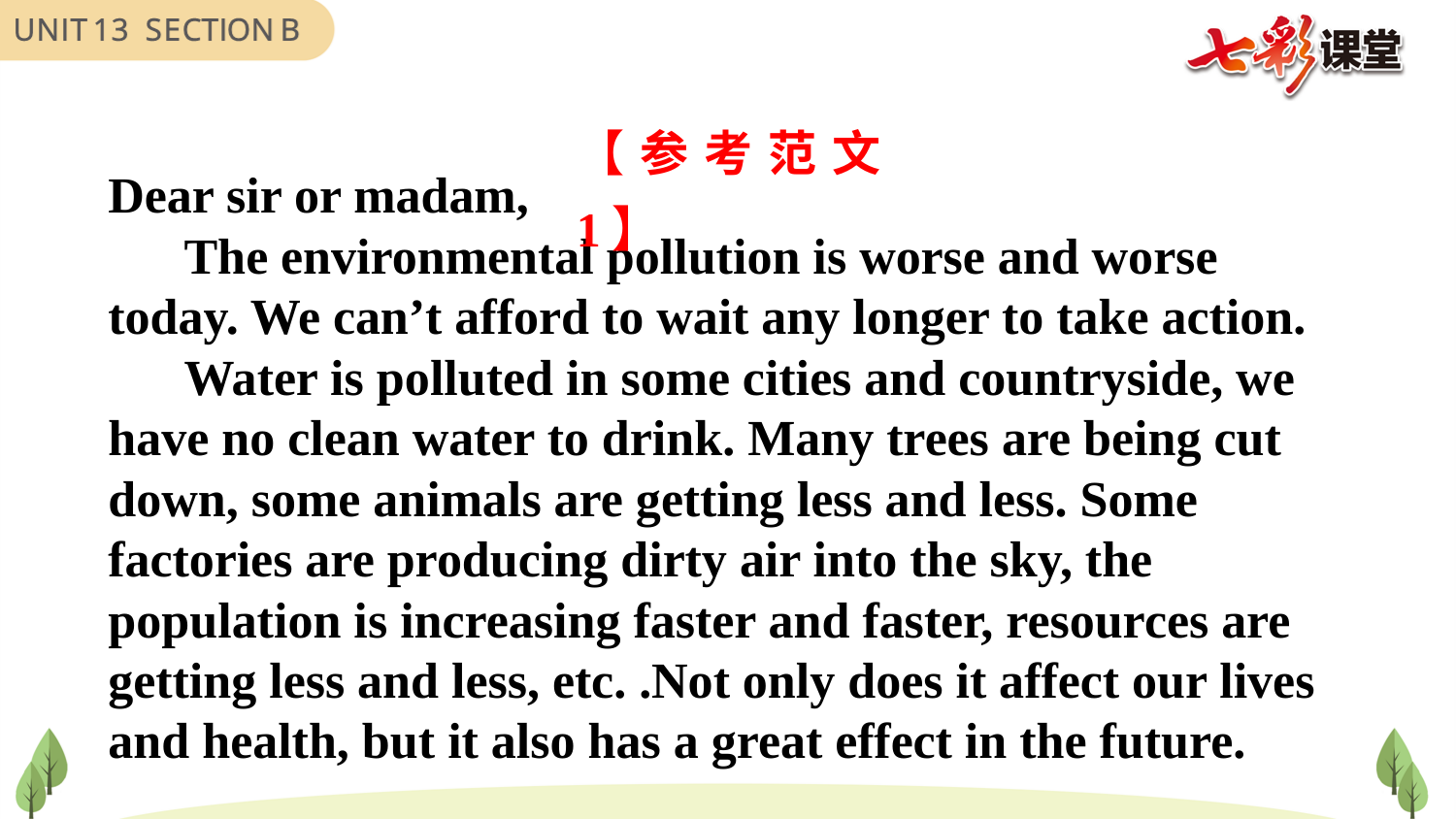

【参考范文1】
Dear sir or madam,
      The environmental pollution is worse and worse today. We can’t afford to wait any longer to take action.
      Water is polluted in some cities and countryside, we have no clean water to drink. Many trees are being cut down, some animals are getting less and less. Some factories are producing dirty air into the sky, the population is increasing faster and faster, resources are getting less and less, etc. .Not only does it affect our lives and health, but it also has a great effect in the future.